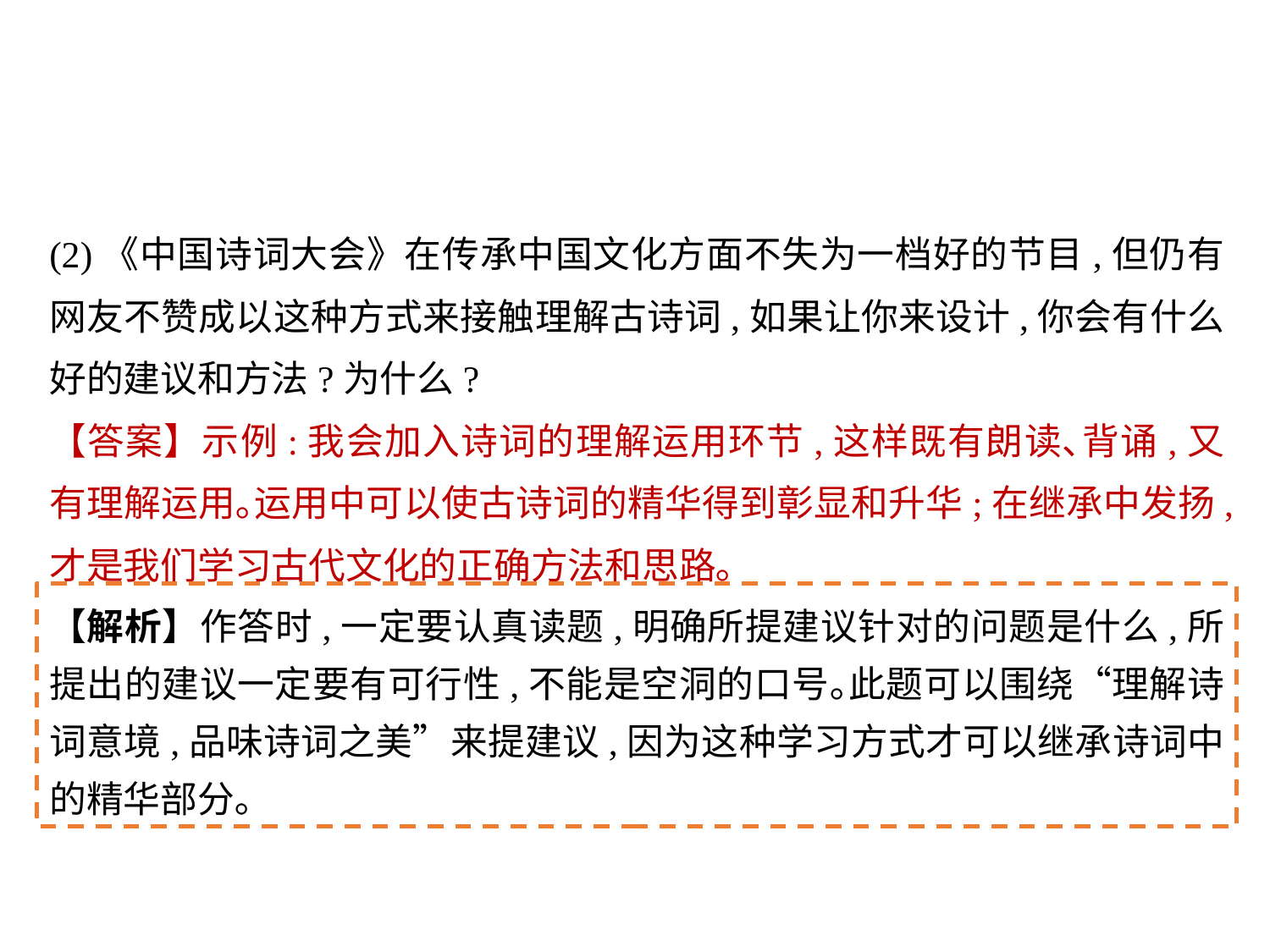

(2)《中国诗词大会》在传承中国文化方面不失为一档好的节目,但仍有网友不赞成以这种方式来接触理解古诗词,如果让你来设计,你会有什么好的建议和方法?为什么?
【答案】示例:我会加入诗词的理解运用环节,这样既有朗读､背诵,又有理解运用｡运用中可以使古诗词的精华得到彰显和升华;在继承中发扬,才是我们学习古代文化的正确方法和思路｡
【解析】作答时,一定要认真读题,明确所提建议针对的问题是什么,所提出的建议一定要有可行性,不能是空洞的口号｡此题可以围绕“理解诗词意境,品味诗词之美”来提建议,因为这种学习方式才可以继承诗词中的精华部分｡